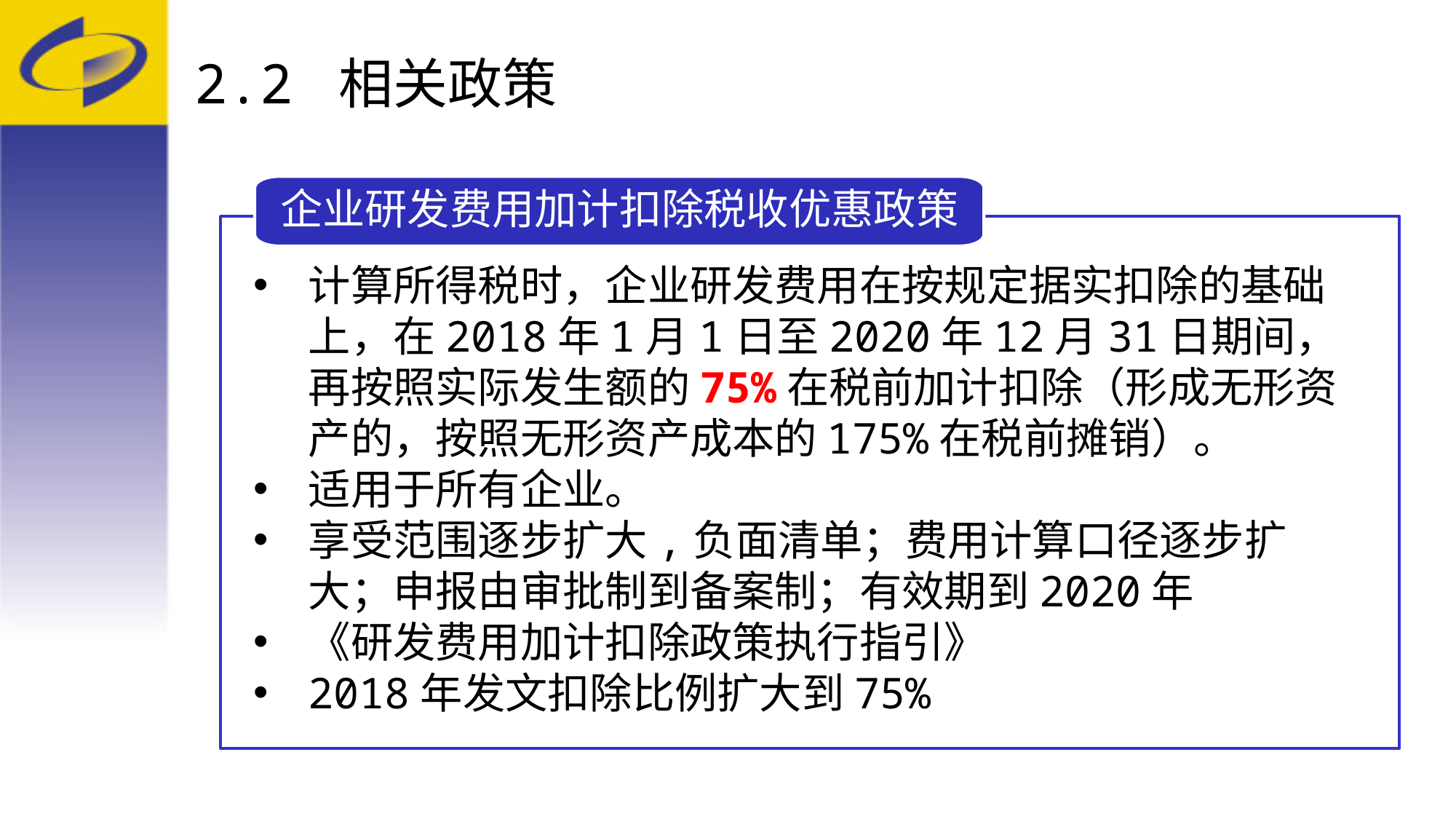

# 2.2 相关政策
企业研发费用加计扣除税收优惠政策
计算所得税时，企业研发费用在按规定据实扣除的基础上，在2018年1月1日至2020年12月31日期间，再按照实际发生额的75%在税前加计扣除（形成无形资产的，按照无形资产成本的175%在税前摊销）。
适用于所有企业。
享受范围逐步扩大,负面清单；费用计算口径逐步扩大；申报由审批制到备案制；有效期到2020年
《研发费用加计扣除政策执行指引》
2018年发文扣除比例扩大到75%